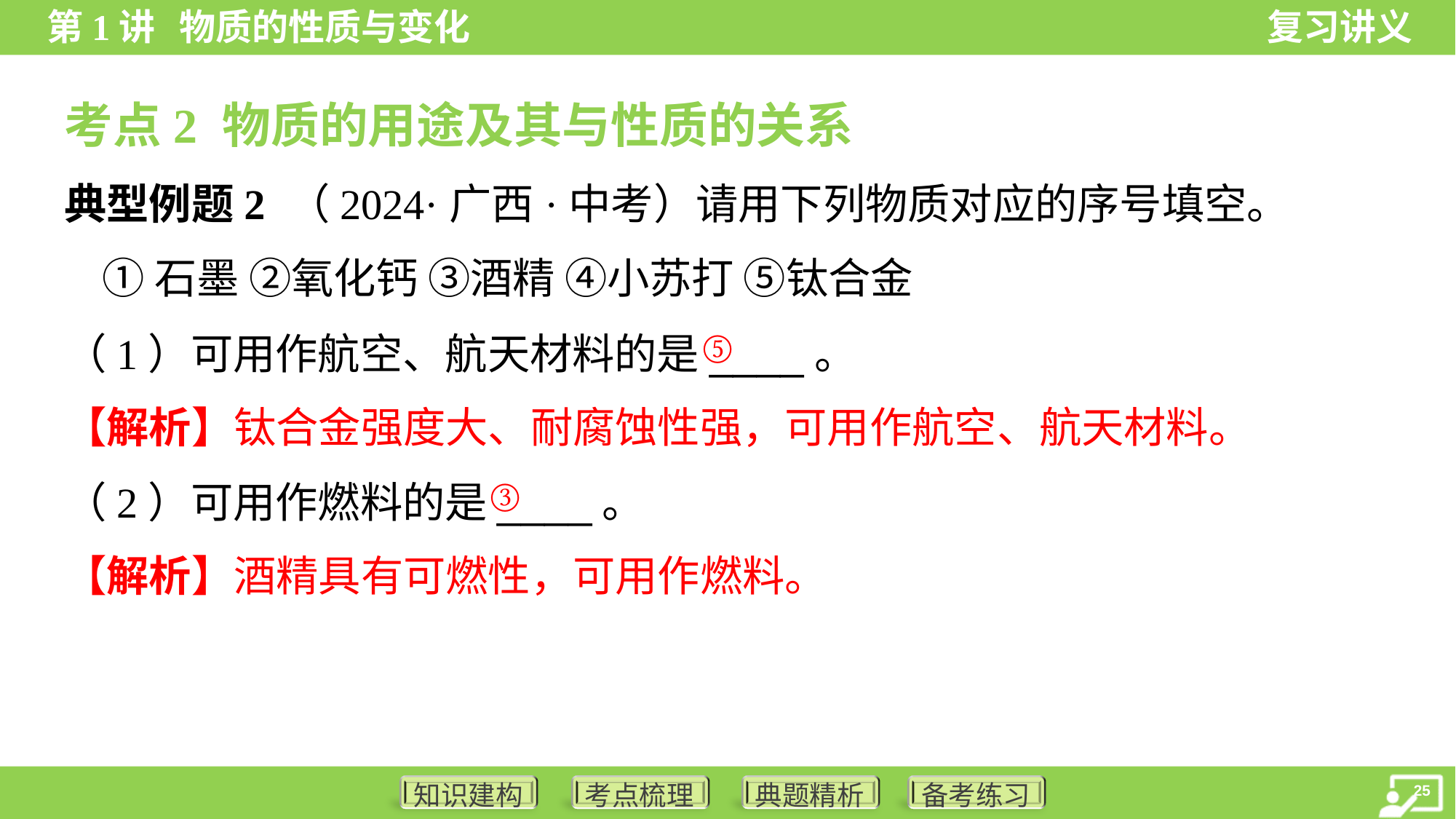

考点2 物质的用途及其与性质的关系
典型例题2 （2024·广西·中考）请用下列物质对应的序号填空。
    ①石墨 ②氧化钙 ③酒精 ④小苏打 ⑤钛合金
⑤
（1）可用作航空、航天材料的是____。
【解析】钛合金强度大、耐腐蚀性强，可用作航空、航天材料。
③
（2）可用作燃料的是____。
【解析】酒精具有可燃性，可用作燃料。